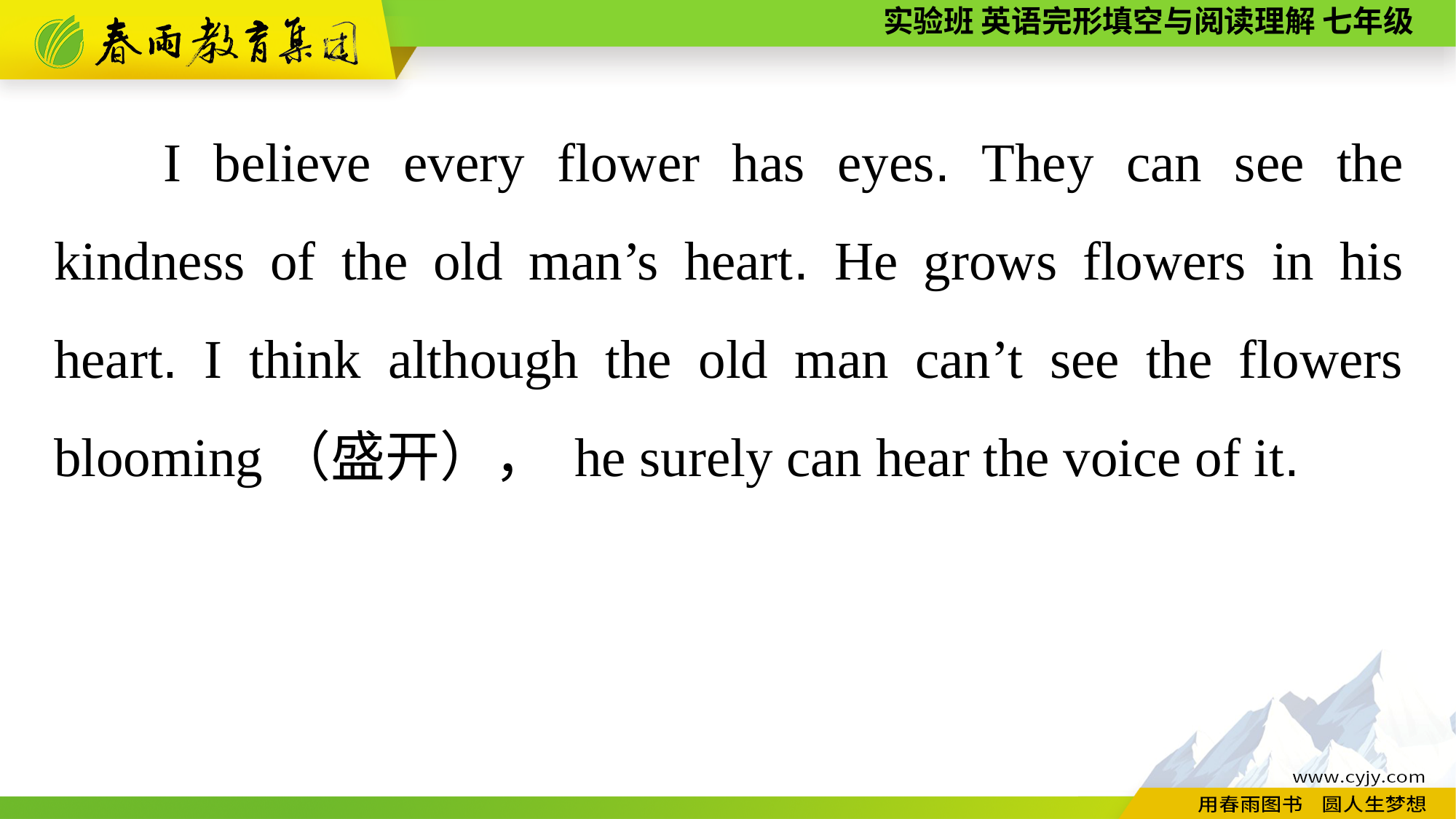

I believe every flower has eyes. They can see the kindness of the old man’s heart. He grows flowers in his heart. I think although the old man can’t see the flowers blooming（盛开）， he surely can hear the voice of it.